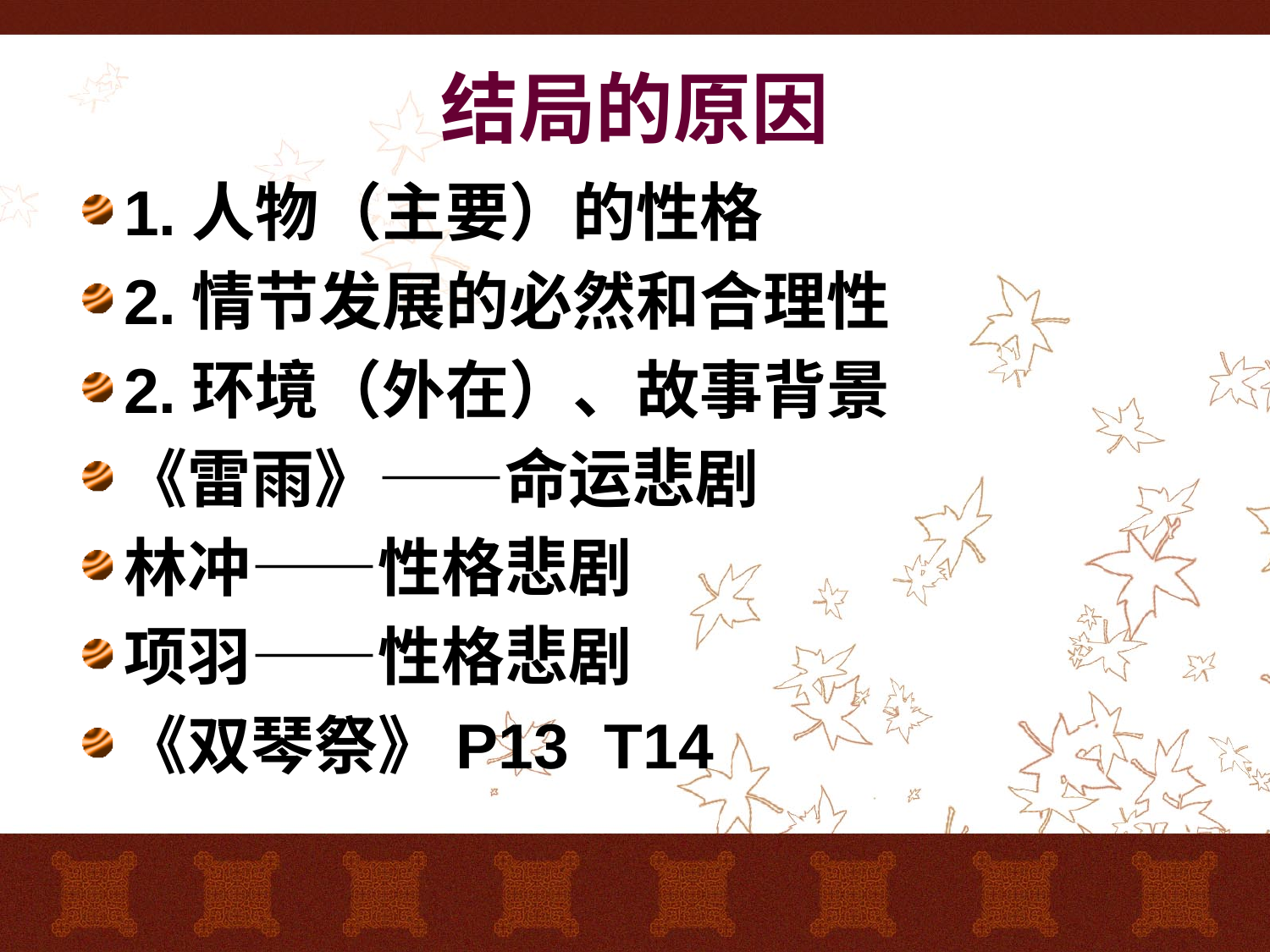

# 结局的原因
1.人物（主要）的性格
2.情节发展的必然和合理性
2.环境（外在）、故事背景
《雷雨》——命运悲剧
林冲——性格悲剧
项羽——性格悲剧
《双琴祭》P13  T14